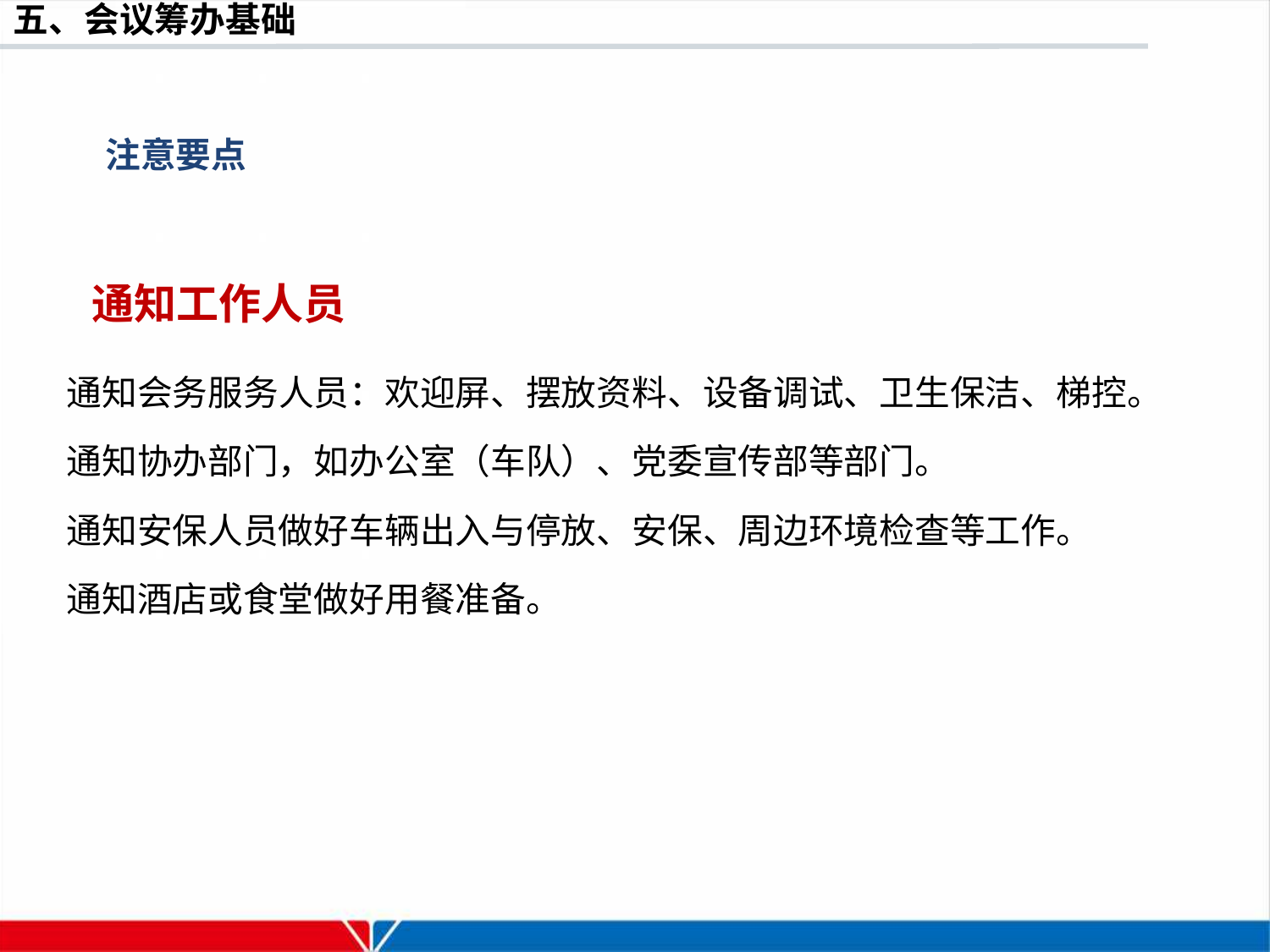

注意要点
通知工作人员
通知会务服务人员：欢迎屏、摆放资料、设备调试、卫生保洁、梯控。
通知协办部门，如办公室（车队）、党委宣传部等部门。
通知安保人员做好车辆出入与停放、安保、周边环境检查等工作。
通知酒店或食堂做好用餐准备。